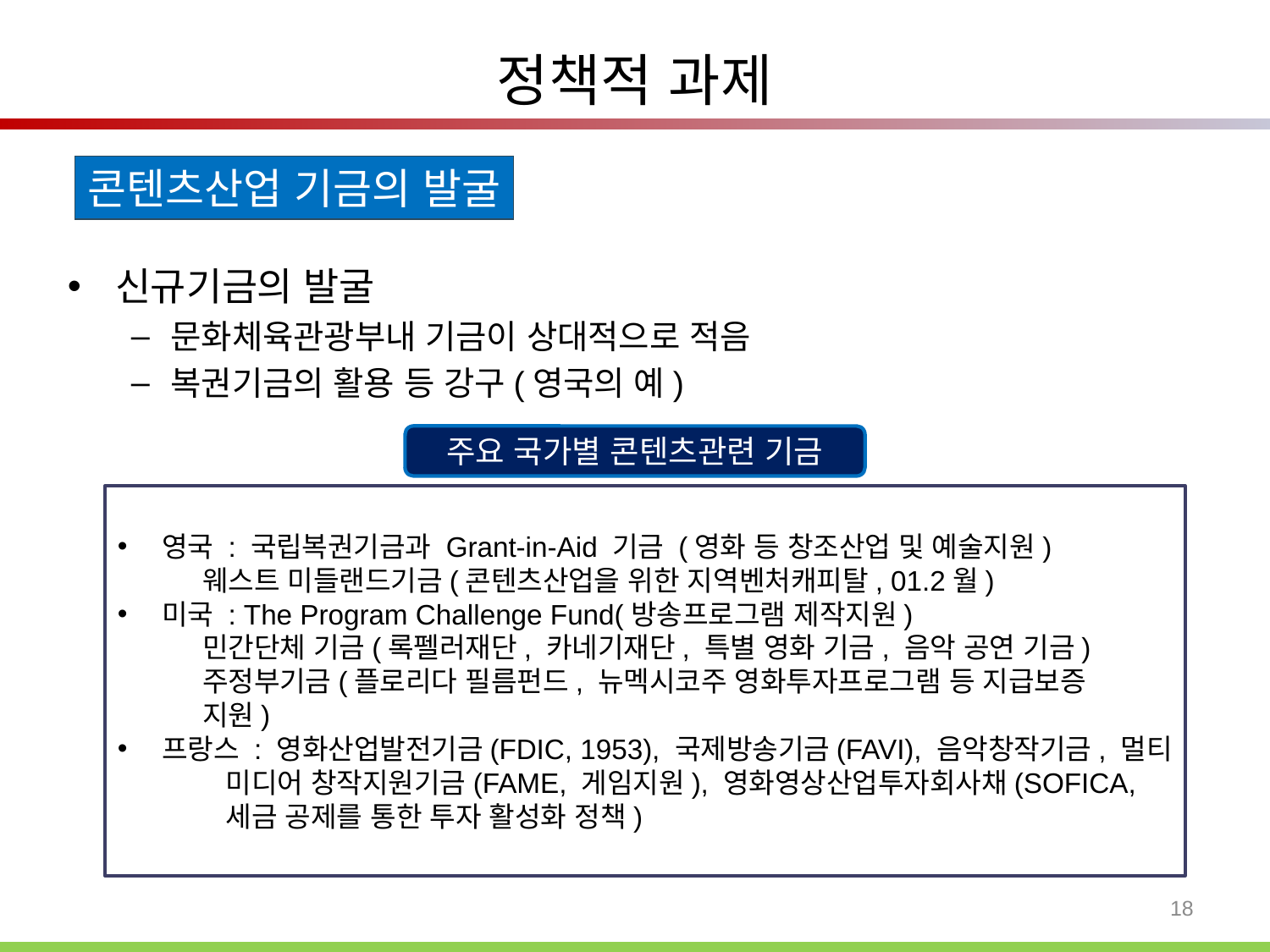

# 정책적 과제
콘텐츠산업 기금의 발굴
신규기금의 발굴
문화체육관광부내 기금이 상대적으로 적음
복권기금의 활용 등 강구(영국의 예)

주요 국가별 콘텐츠관련 기금
 영국 : 국립복권기금과 Grant-in-Aid 기금 (영화 등 창조산업 및 예술지원)
          웨스트 미들랜드기금(콘텐츠산업을 위한 지역벤처캐피탈, 01.2월)
 미국 : The Program Challenge Fund(방송프로그램 제작지원)
          민간단체 기금(록펠러재단, 카네기재단, 특별 영화 기금, 음악 공연 기금)
          주정부기금(플로리다 필름펀드, 뉴멕시코주 영화투자프로그램 등 지급보증
          지원)
 프랑스 : 영화산업발전기금(FDIC, 1953), 국제방송기금(FAVI), 음악창작기금, 멀티
             미디어 창작지원기금(FAME, 게임지원), 영화영상산업투자회사채(SOFICA,
             세금 공제를 통한 투자 활성화 정책)
18